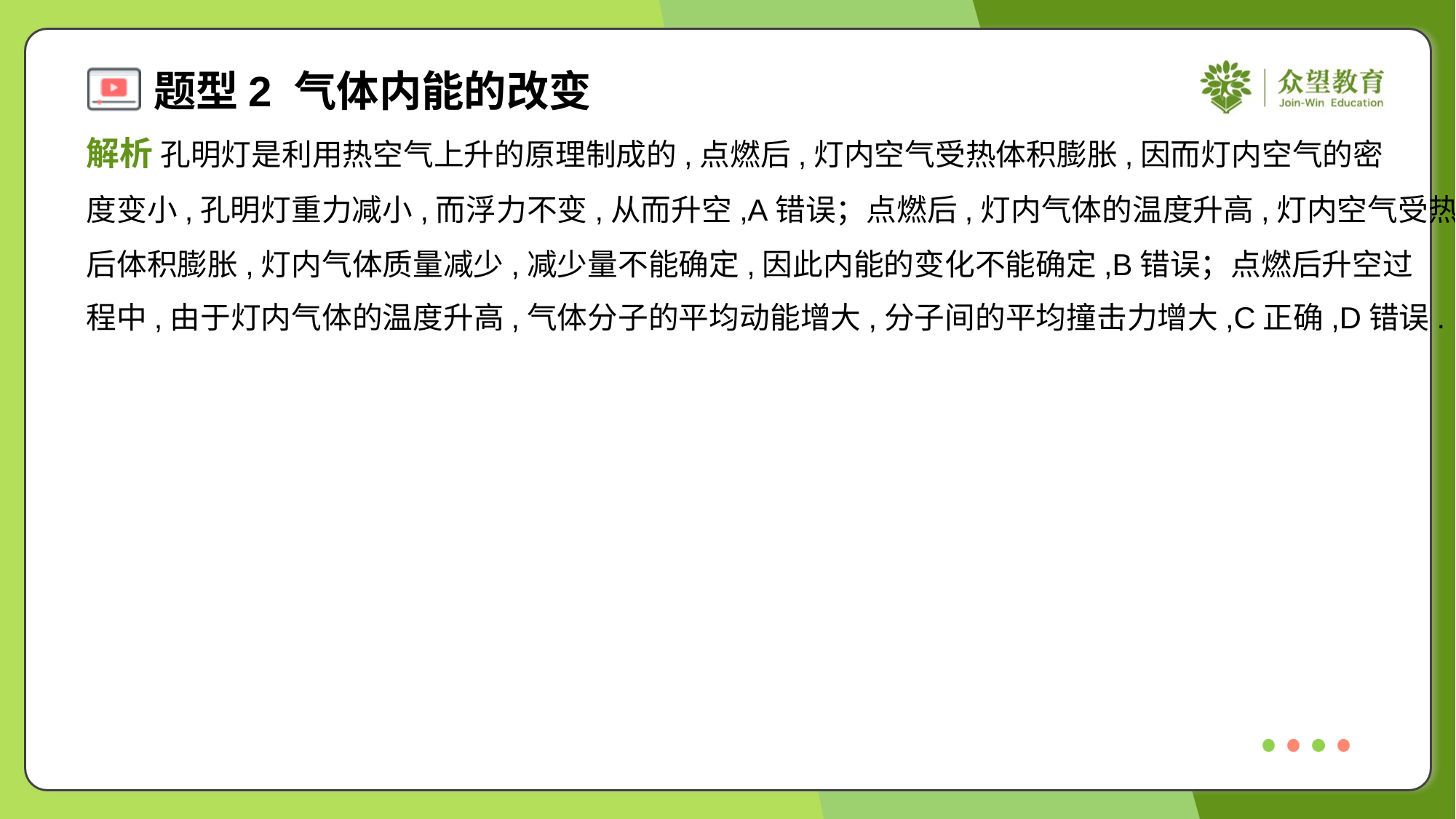

解析 孔明灯是利用热空气上升的原理制成的,点燃后,灯内空气受热体积膨胀,因而灯内空气的密
度变小,孔明灯重力减小,而浮力不变,从而升空,A错误；点燃后,灯内气体的温度升高,灯内空气受热
后体积膨胀,灯内气体质量减少,减少量不能确定,因此内能的变化不能确定,B错误；点燃后升空过
程中,由于灯内气体的温度升高,气体分子的平均动能增大,分子间的平均撞击力增大,C正确,D错误.